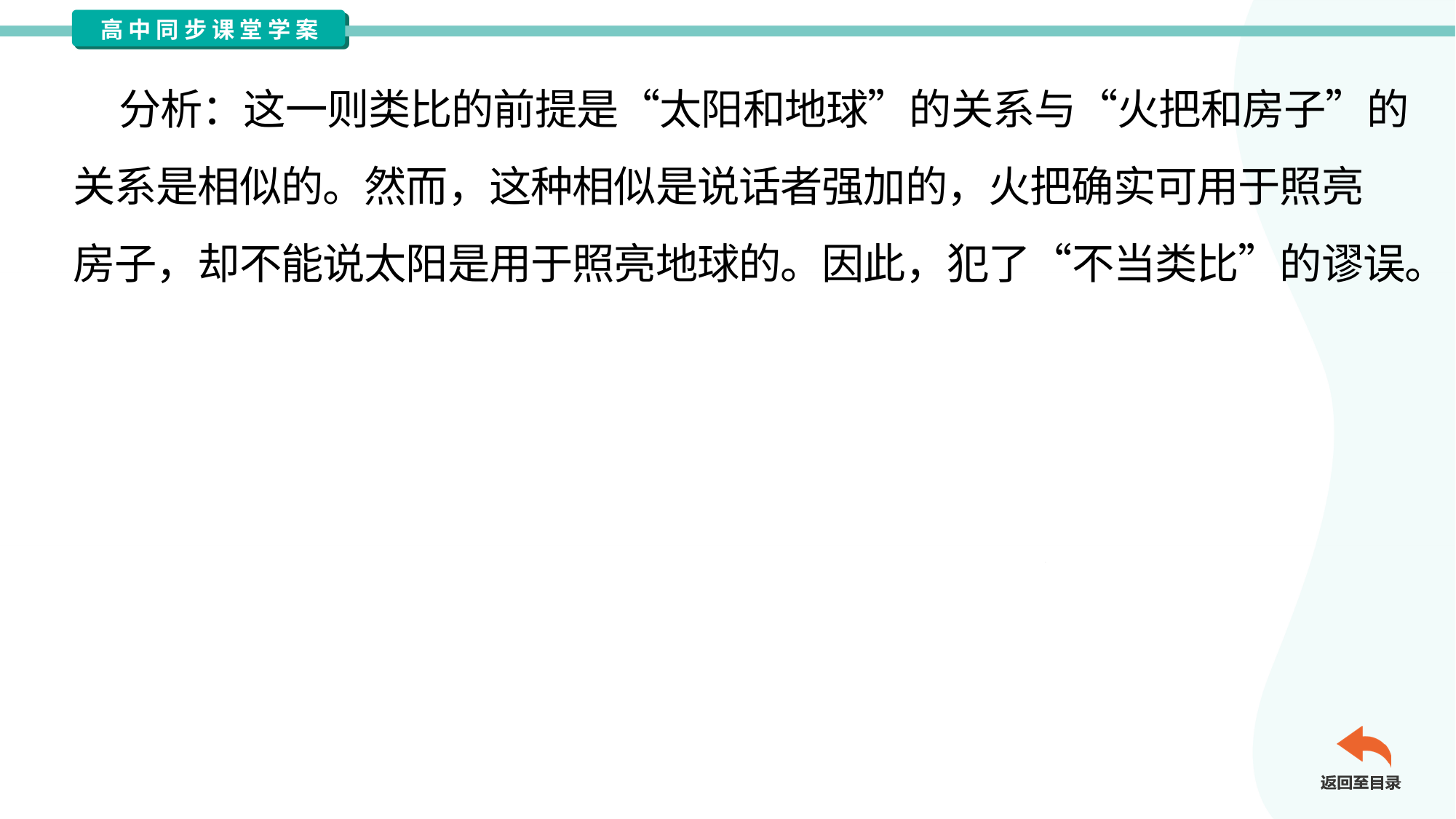

分析：这一则类比的前提是“太阳和地球”的关系与“火把和房子”的
关系是相似的。然而，这种相似是说话者强加的，火把确实可用于照亮
房子，却不能说太阳是用于照亮地球的。因此，犯了“不当类比”的谬误。